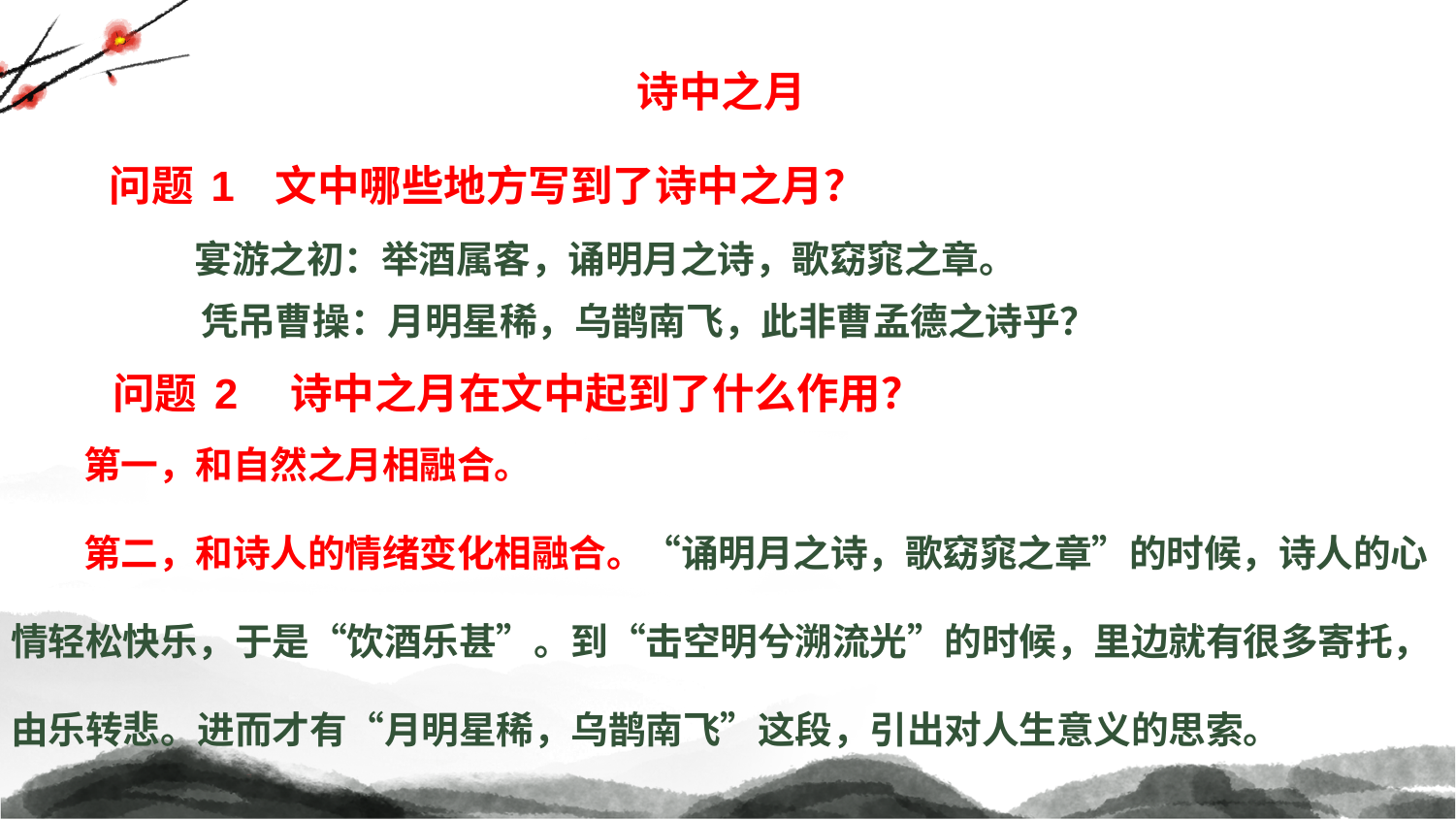

诗中之月
问题1  文中哪些地方写到了诗中之月？
宴游之初：举酒属客，诵明月之诗，歌窈窕之章。
凭吊曹操：月明星稀，乌鹊南飞，此非曹孟德之诗乎？
问题2   诗中之月在文中起到了什么作用？
第一，和自然之月相融合。
第二，和诗人的情绪变化相融合。“诵明月之诗，歌窈窕之章”的时候，诗人的心情轻松快乐，于是“饮酒乐甚”。到“击空明兮溯流光”的时候，里边就有很多寄托，由乐转悲。进而才有“月明星稀，乌鹊南飞”这段，引出对人生意义的思索。